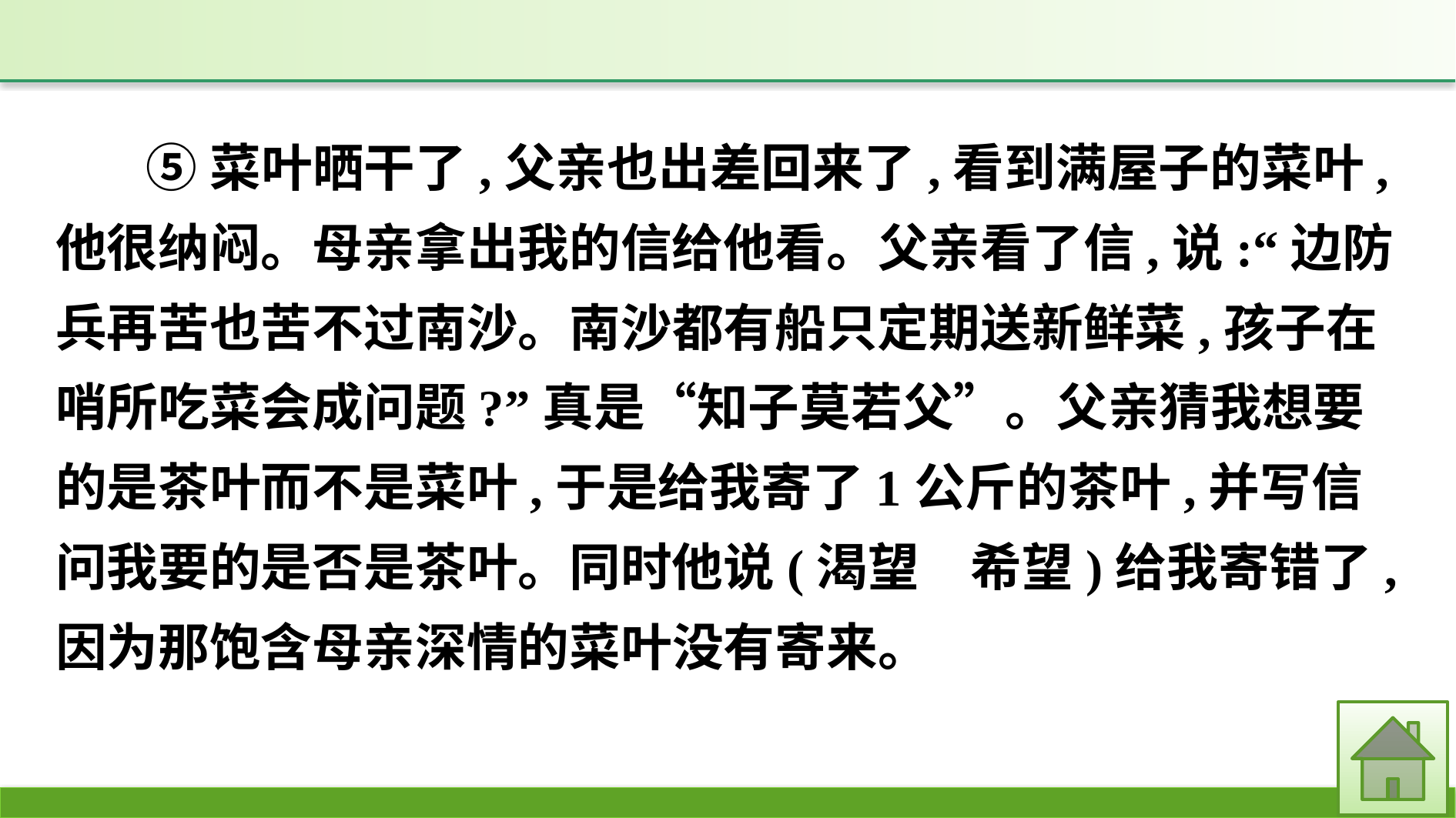

⑤菜叶晒干了,父亲也出差回来了,看到满屋子的菜叶,他很纳闷。母亲拿出我的信给他看。父亲看了信,说:“边防兵再苦也苦不过南沙。南沙都有船只定期送新鲜菜,孩子在哨所吃菜会成问题?”真是“知子莫若父”。父亲猜我想要的是茶叶而不是菜叶,于是给我寄了1公斤的茶叶,并写信问我要的是否是茶叶。同时他说(渴望　希望)给我寄错了,因为那饱含母亲深情的菜叶没有寄来。